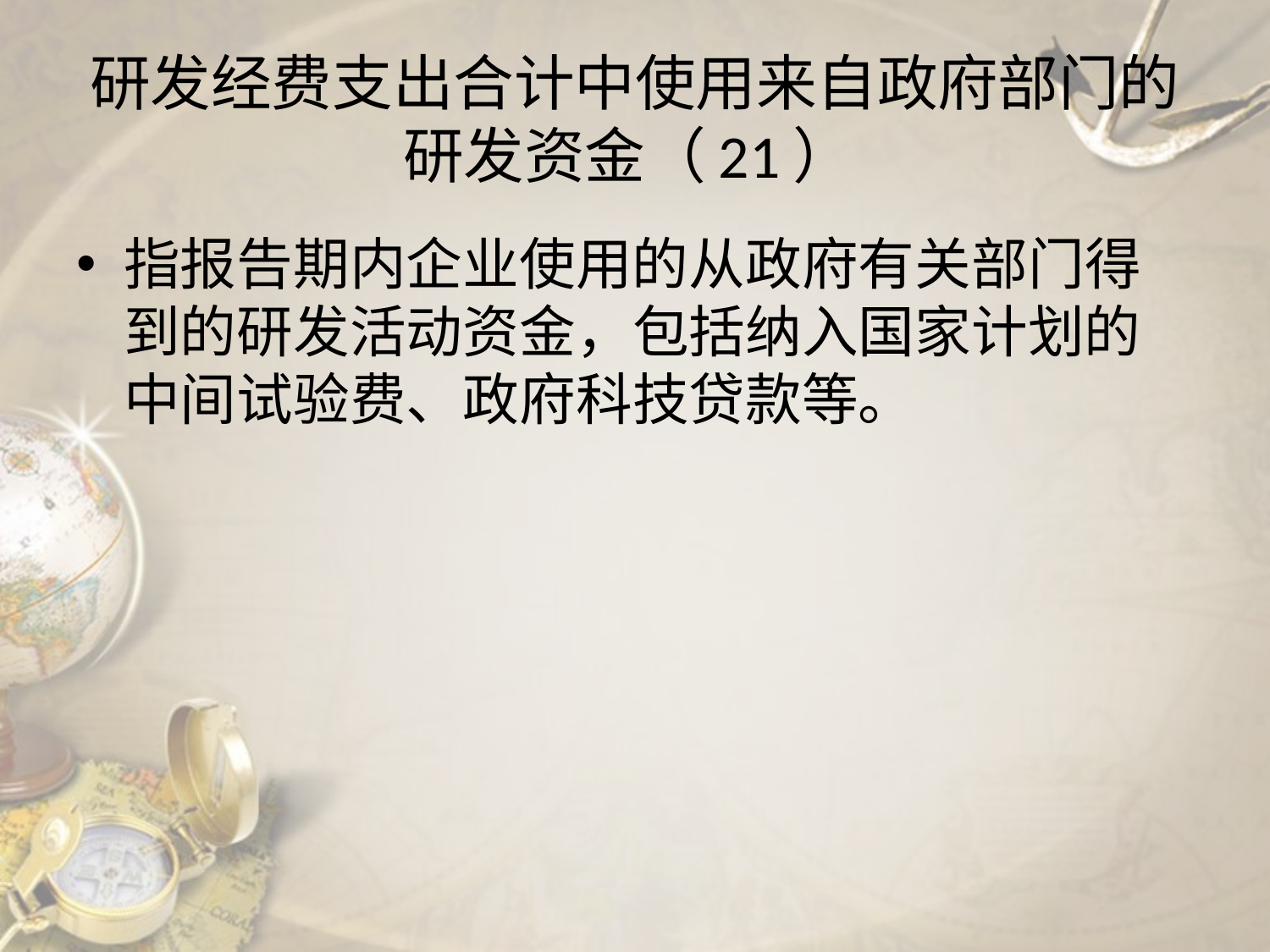

# 研发经费支出合计中使用来自政府部门的研发资金（21）
指报告期内企业使用的从政府有关部门得到的研发活动资金，包括纳入国家计划的中间试验费、政府科技贷款等。